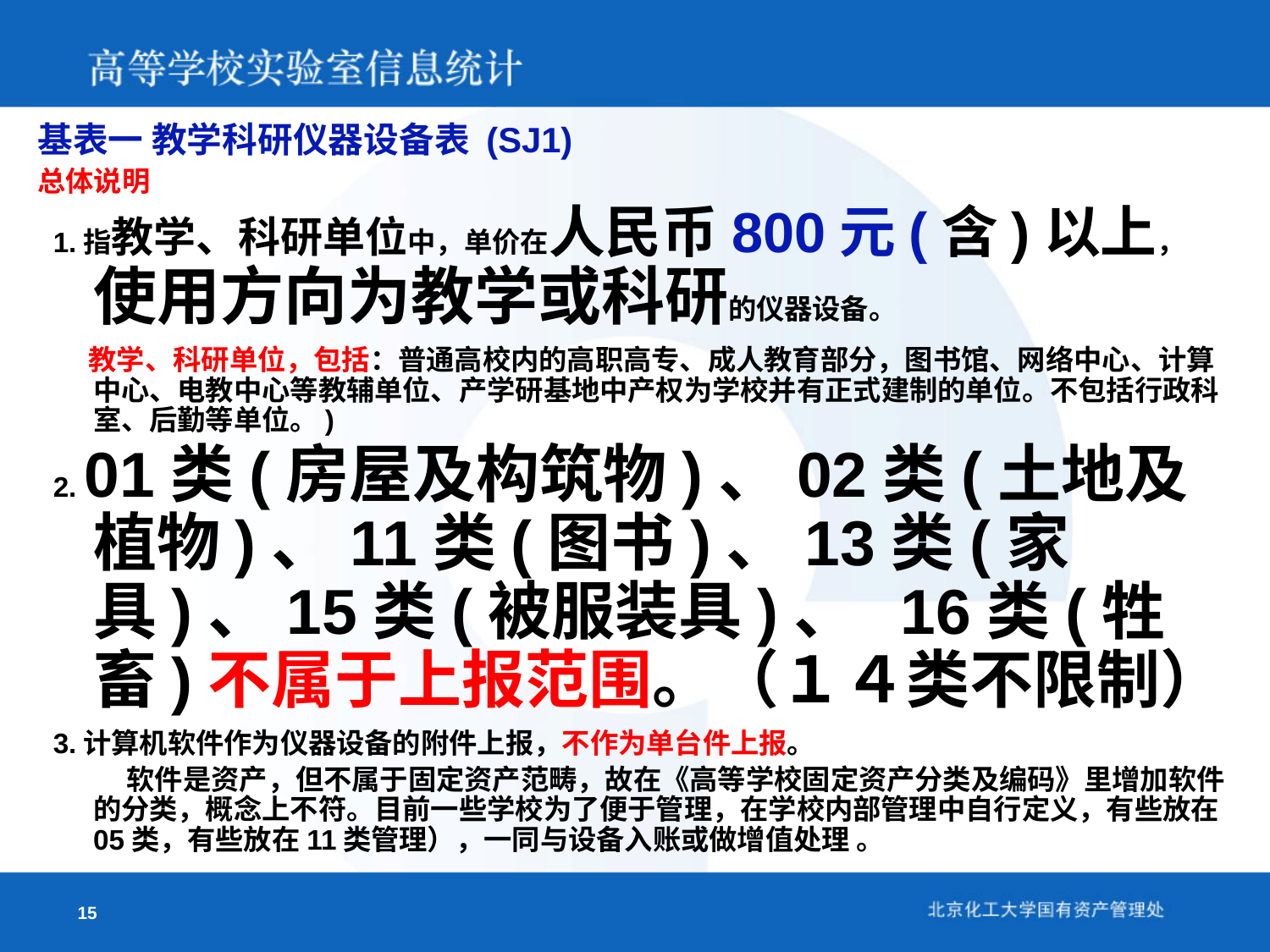

基表一 教学科研仪器设备表 (SJ1)
总体说明
  1.指教学、科研单位中，单价在人民币800元(含)以上，使用方向为教学或科研的仪器设备。
       教学、科研单位，包括：普通高校内的高职高专、成人教育部分，图书馆、网络中心、计算中心、电教中心等教辅单位、产学研基地中产权为学校并有正式建制的单位。不包括行政科室、后勤等单位。)
  2. 01类(房屋及构筑物)、02类(土地及植物)、11类(图书)、13类(家具)、15类(被服装具)、  16类(牲畜)不属于上报范围。（１４类不限制）
  3.计算机软件作为仪器设备的附件上报，不作为单台件上报。
             软件是资产，但不属于固定资产范畴，故在《高等学校固定资产分类及编码》里增加软件的分类，概念上不符。目前一些学校为了便于管理，在学校内部管理中自行定义，有些放在05类，有些放在11类管理），一同与设备入账或做增值处理 。